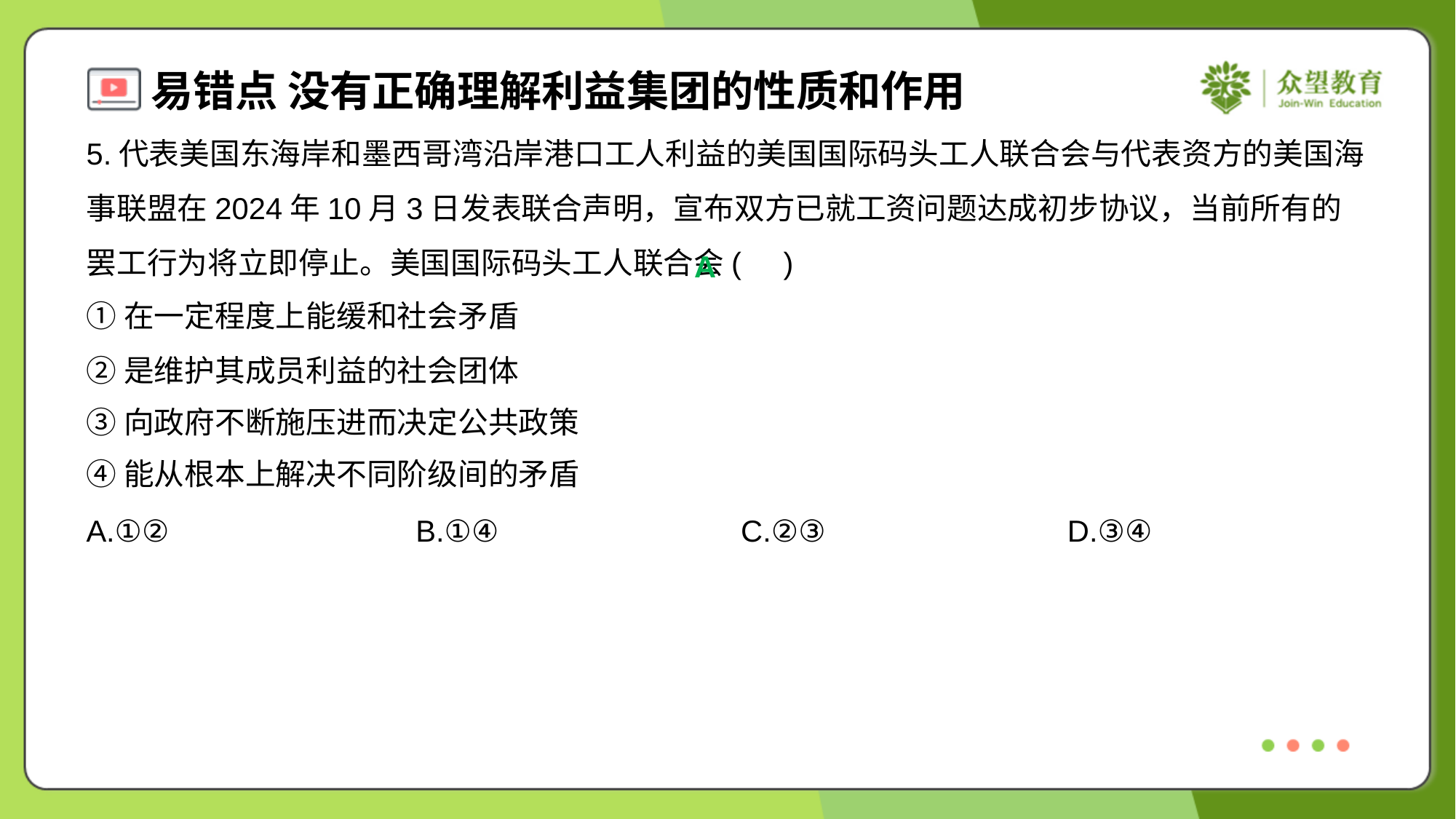

5.代表美国东海岸和墨西哥湾沿岸港口工人利益的美国国际码头工人联合会与代表资方的美国海事联盟在2024年10月3日发表联合声明，宣布双方已就工资问题达成初步协议，当前所有的罢工行为将立即停止。美国国际码头工人联合会(     )
A
①在一定程度上能缓和社会矛盾
②是维护其成员利益的社会团体
③向政府不断施压进而决定公共政策
④能从根本上解决不同阶级间的矛盾
A.①②	B.①④	C.②③	D.③④